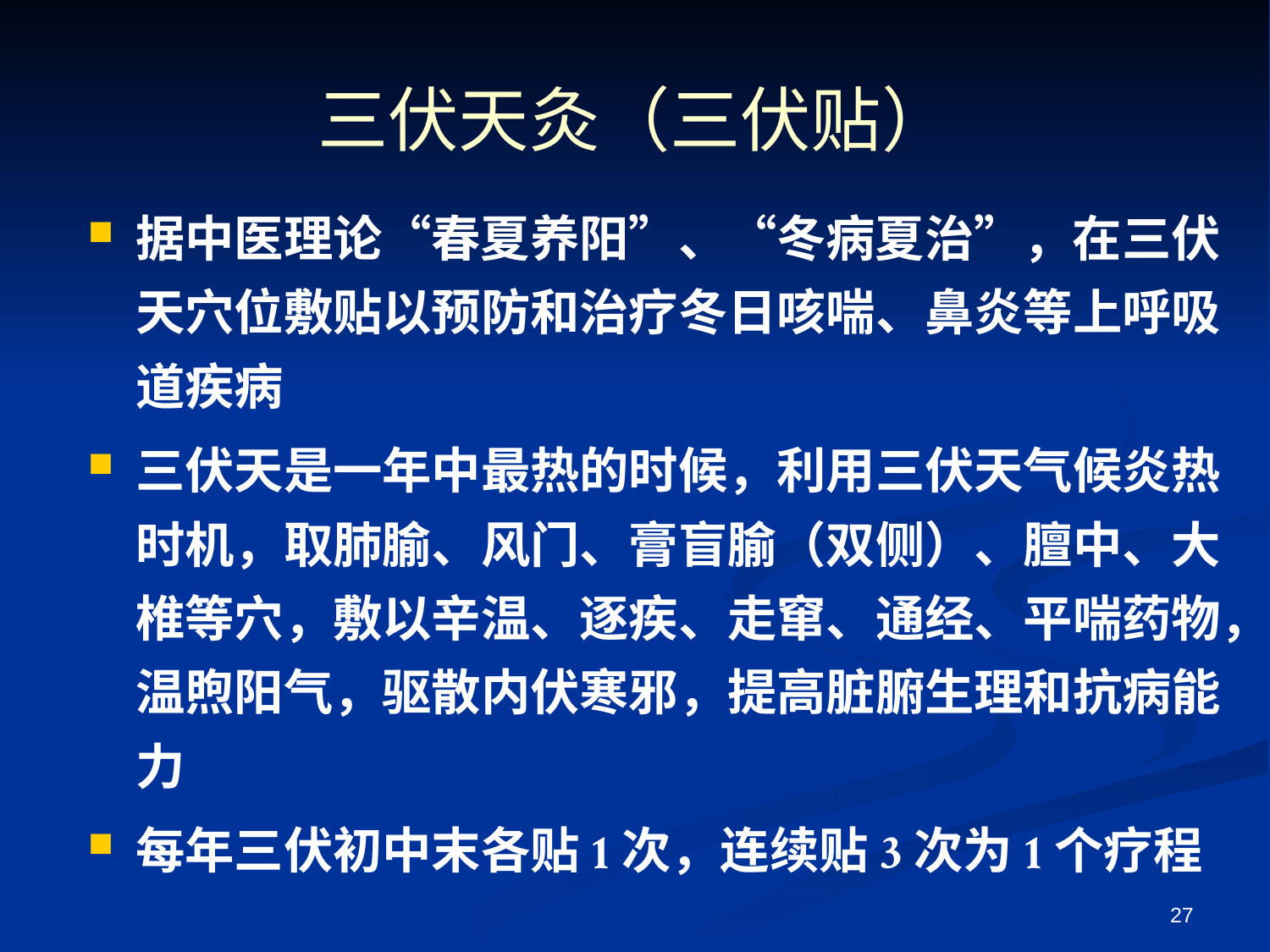

# 三伏天灸（三伏贴）
据中医理论“春夏养阳”、“冬病夏治”，在三伏天穴位敷贴以预防和治疗冬日咳喘、鼻炎等上呼吸道疾病
三伏天是一年中最热的时候，利用三伏天气候炎热时机，取肺腧、风门、膏盲腧（双侧）、膻中、大椎等穴，敷以辛温、逐疾、走窜、通经、平喘药物，温煦阳气，驱散内伏寒邪，提高脏腑生理和抗病能力
每年三伏初中末各贴1次，连续贴3次为1个疗程
27